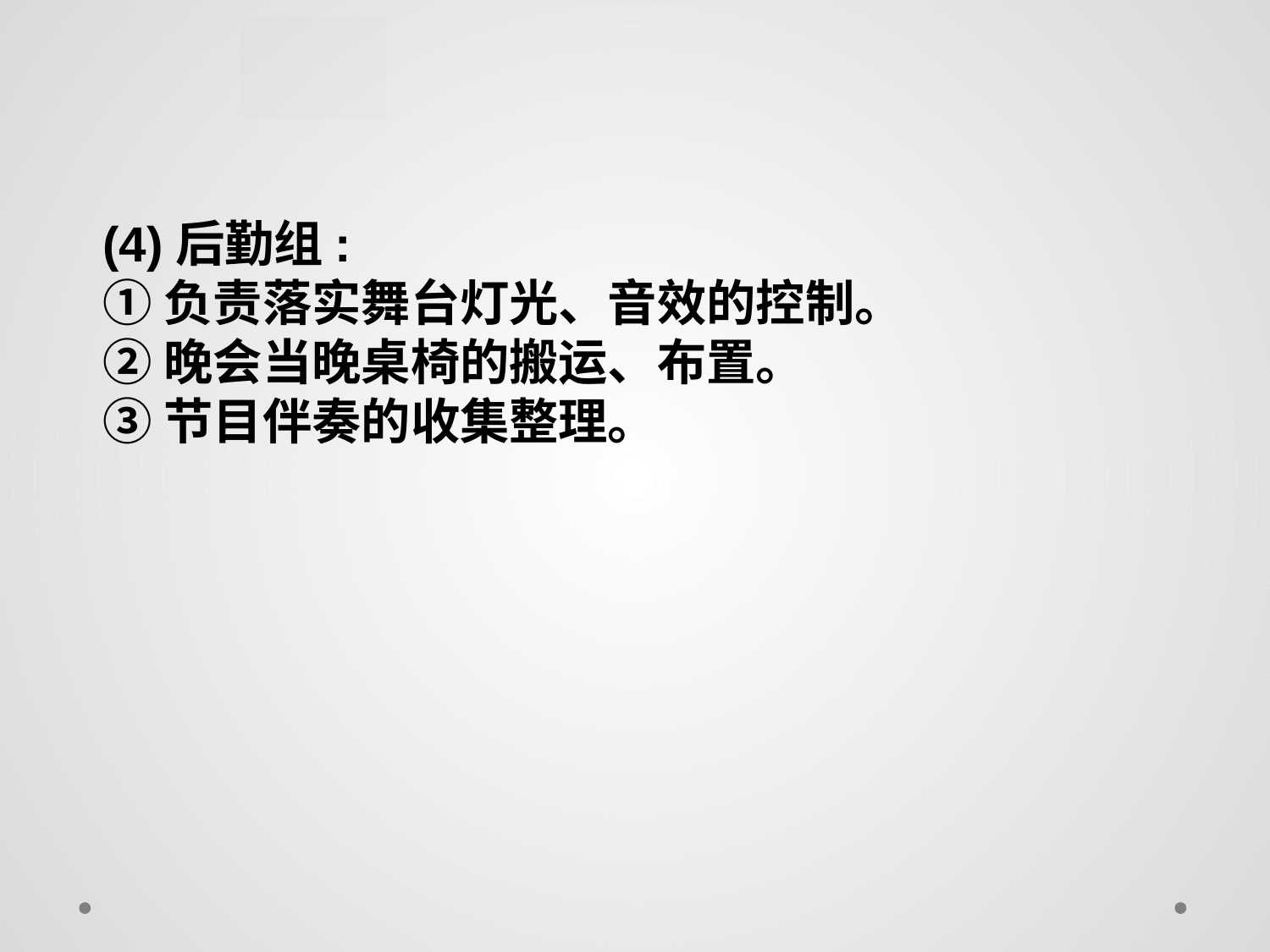

(4)后勤组:
①负责落实舞台灯光、音效的控制。
②晚会当晚桌椅的搬运、布置。
③节目伴奏的收集整理。